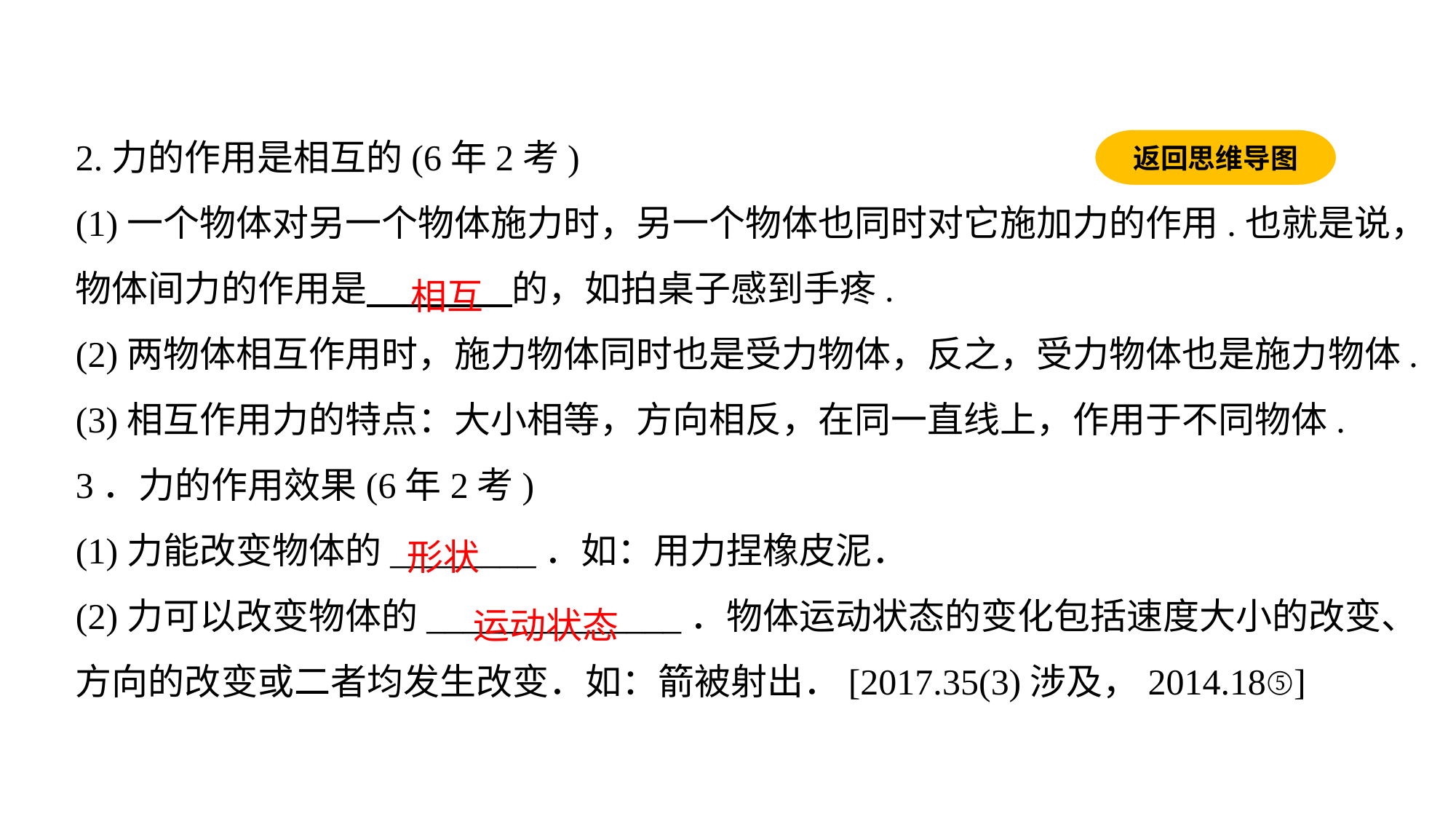

2.力的作用是相互的(6年2考)(1)一个物体对另一个物体施力时，另一个物体也同时对它施加力的作用.也就是说，物体间力的作用是　　　　的，如拍桌子感到手疼.
(2)两物体相互作用时，施力物体同时也是受力物体，反之，受力物体也是施力物体.
(3)相互作用力的特点：大小相等，方向相反，在同一直线上，作用于不同物体.
3．力的作用效果(6年2考)(1)力能改变物体的________．如：用力捏橡皮泥．(2)力可以改变物体的______________．物体运动状态的变化包括速度大小的改变、方向的改变或二者均发生改变．如：箭被射出．[2017.35(3)涉及，2014.18⑤]
返回思维导图
相互
形状
运动状态